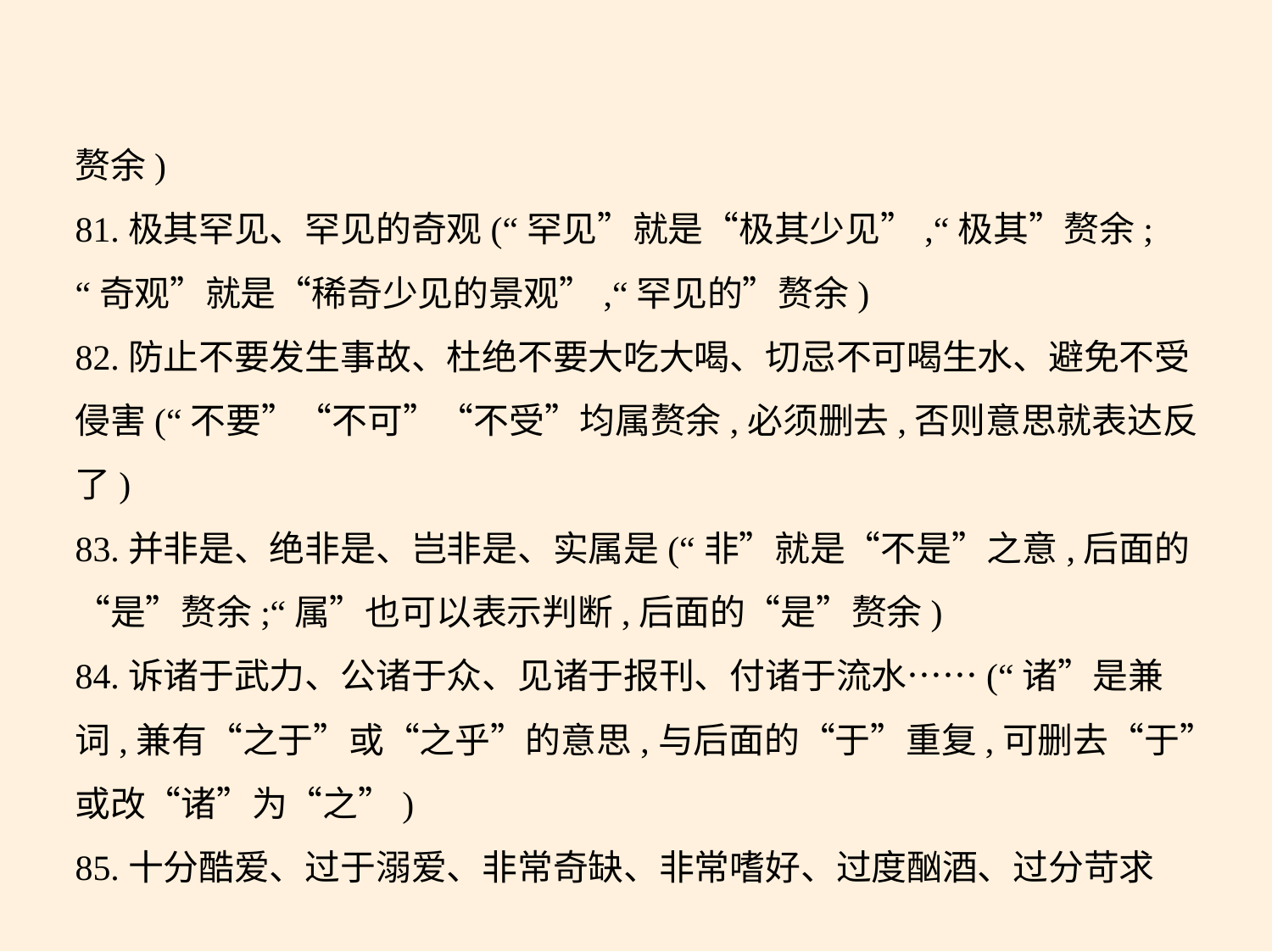

赘余)
81.极其罕见、罕见的奇观(“罕见”就是“极其少见”,“极其”赘余;
“奇观”就是“稀奇少见的景观”,“罕见的”赘余)
82.防止不要发生事故、杜绝不要大吃大喝、切忌不可喝生水、避免不受
侵害(“不要”“不可”“不受”均属赘余,必须删去,否则意思就表达反
了)
83.并非是、绝非是、岂非是、实属是(“非”就是“不是”之意,后面的
“是”赘余;“属”也可以表示判断,后面的“是”赘余)
84.诉诸于武力、公诸于众、见诸于报刊、付诸于流水……(“诸”是兼
词,兼有“之于”或“之乎”的意思,与后面的“于”重复,可删去“于”
或改“诸”为“之”)
85.十分酷爱、过于溺爱、非常奇缺、非常嗜好、过度酗酒、过分苛求